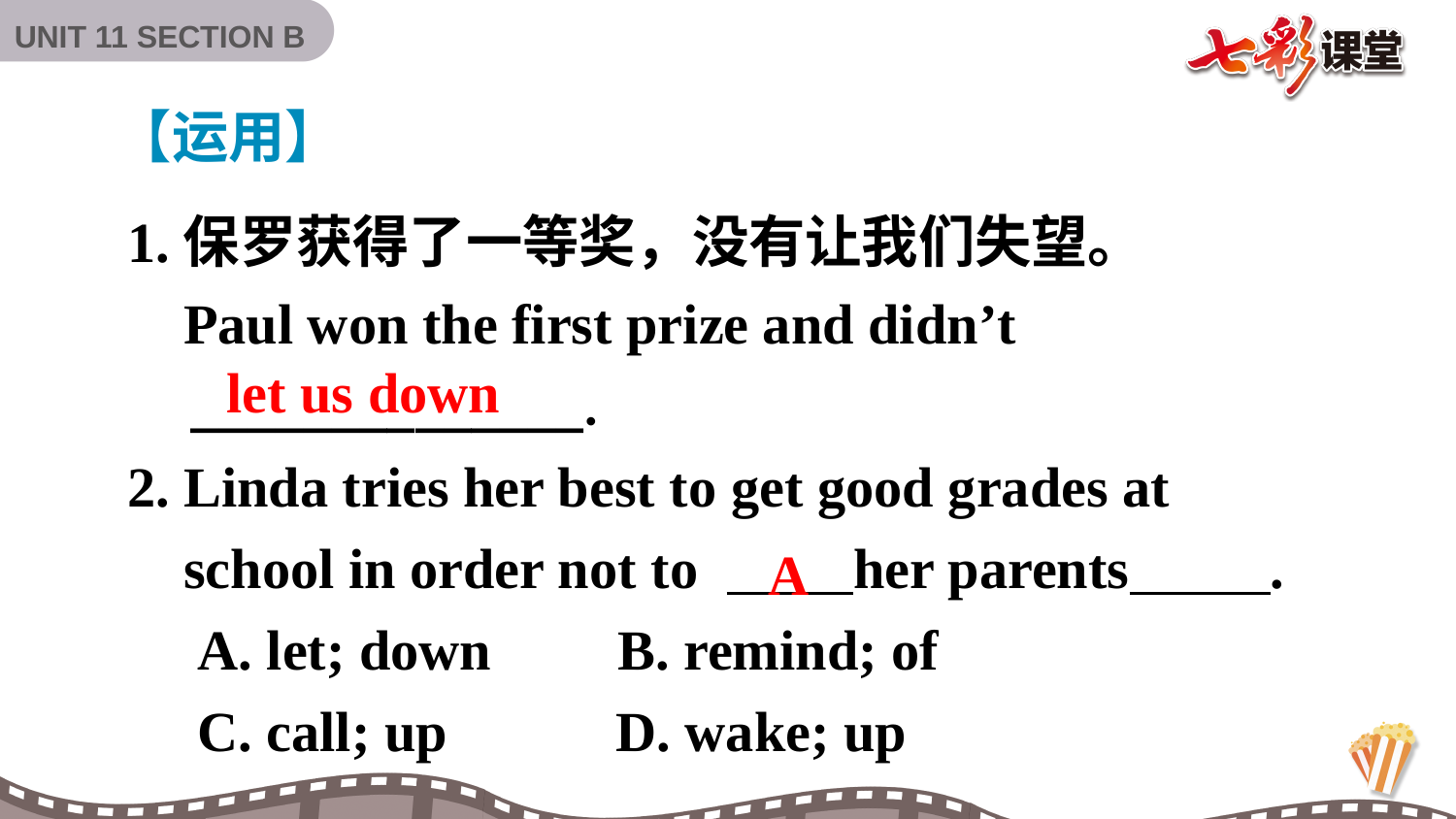

【运用】
1.保罗获得了一等奖，没有让我们失望。
    Paul won the first prize and didn’t
    ______________.
2. Linda tries her best to get good grades at
    school in order not to           her parents          .
     A. let; down         B. remind; of
     C. call; up            D. wake; up
let us down
A